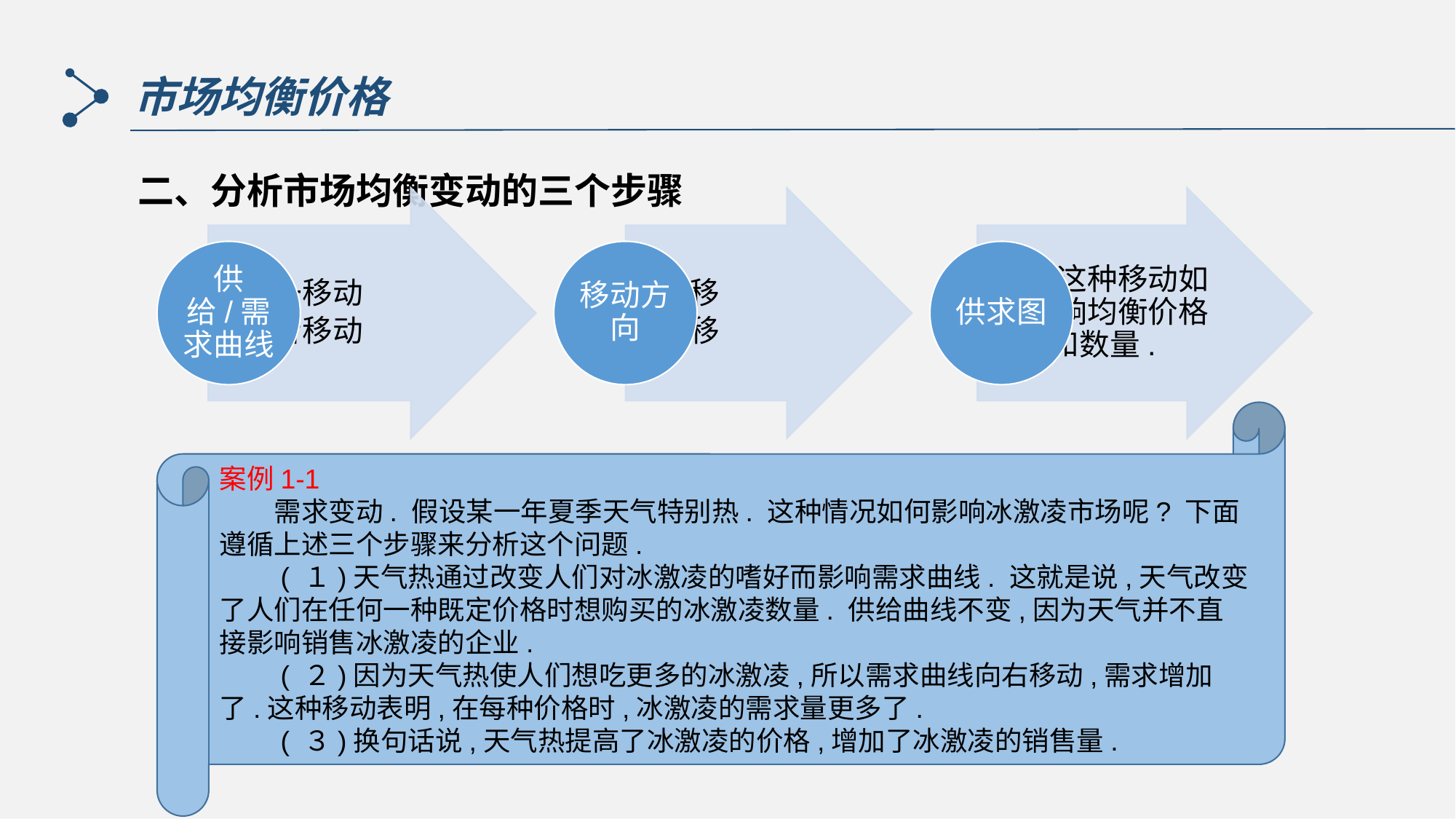

市场均衡价格
二、分析市场均衡变动的三个步骤
单一移动
两者移动
供给/需求曲线
左移
右移
移动方向
考察这种移动如何影响均衡价格和数量.
供求图
案例1-1
　　需求变动. 假设某一年夏季天气特别热. 这种情况如何影响冰激凌市场呢? 下面遵循上述三个步骤来分析这个问题.
　　( １)天气热通过改变人们对冰激凌的嗜好而影响需求曲线. 这就是说,天气改变了人们在任何一种既定价格时想购买的冰激凌数量. 供给曲线不变,因为天气并不直接影响销售冰激凌的企业.
　　( ２)因为天气热使人们想吃更多的冰激凌,所以需求曲线向右移动,需求增加了.这种移动表明,在每种价格时,冰激凌的需求量更多了.
　　( ３)换句话说,天气热提高了冰激凌的价格,增加了冰激凌的销售量.